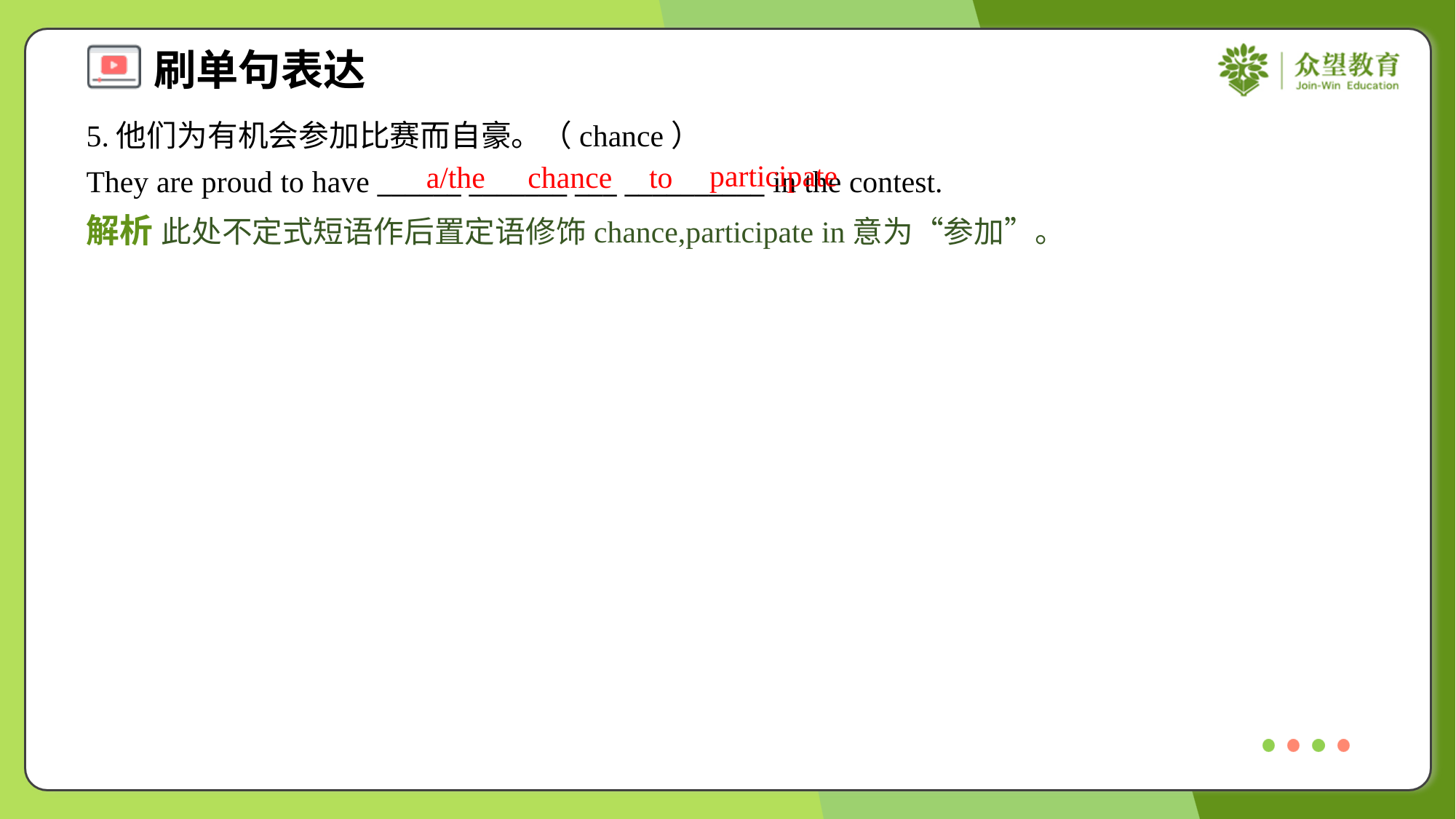

5.他们为有机会参加比赛而自豪。（chance）
They are proud to have ______ _______ ___ __________ in the contest.
participate
a/the
chance
to
解析 此处不定式短语作后置定语修饰chance,participate in意为“参加”。